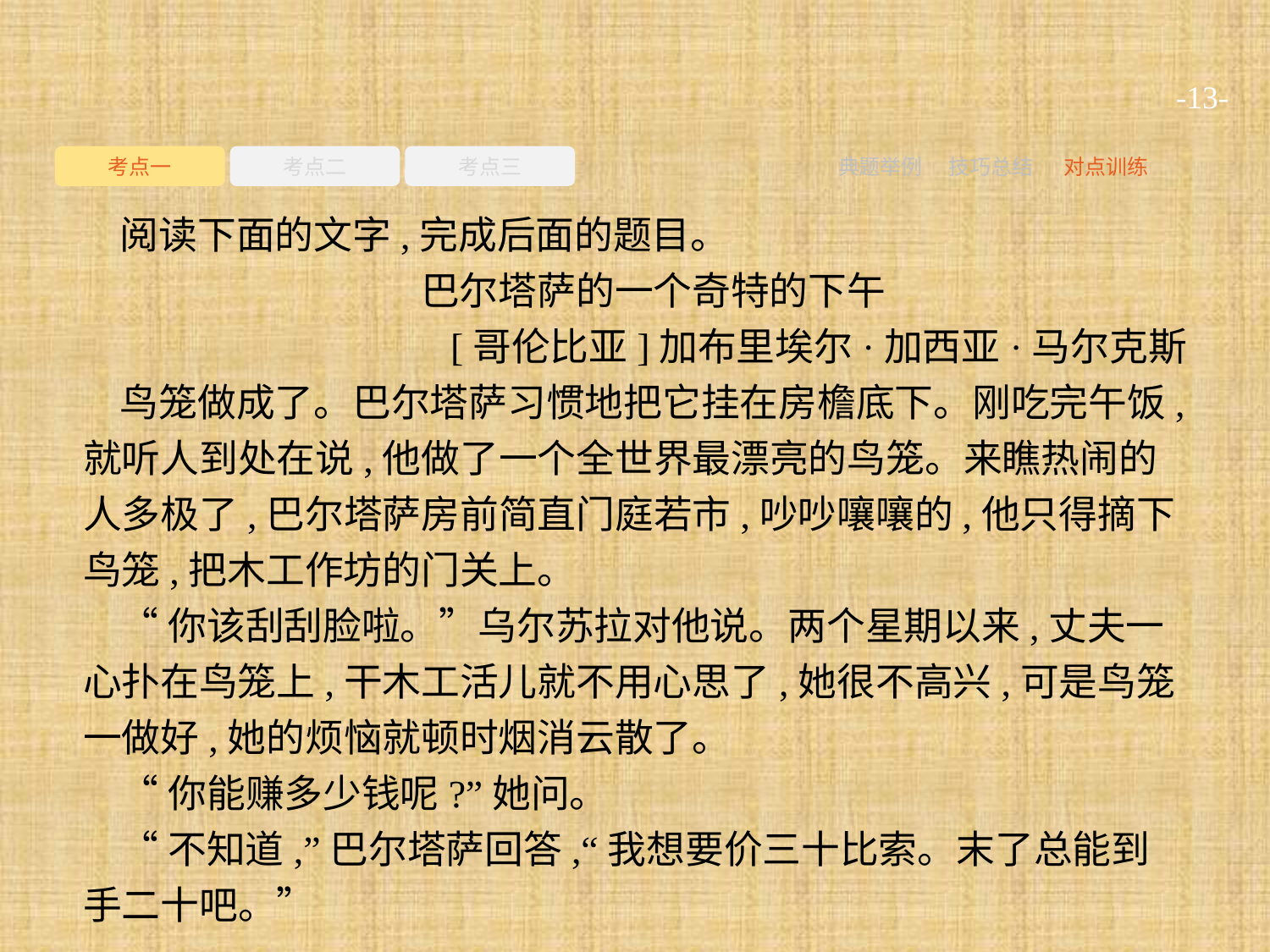

-13-
考点一
考点二
考点三
典题举例
技巧总结
对点训练
阅读下面的文字,完成后面的题目。
巴尔塔萨的一个奇特的下午
[哥伦比亚]加布里埃尔·加西亚·马尔克斯
鸟笼做成了。巴尔塔萨习惯地把它挂在房檐底下。刚吃完午饭,就听人到处在说,他做了一个全世界最漂亮的鸟笼。来瞧热闹的人多极了,巴尔塔萨房前简直门庭若市,吵吵嚷嚷的,他只得摘下鸟笼,把木工作坊的门关上。
“你该刮刮脸啦。”乌尔苏拉对他说。两个星期以来,丈夫一心扑在鸟笼上,干木工活儿就不用心思了,她很不高兴,可是鸟笼一做好,她的烦恼就顿时烟消云散了。
“你能赚多少钱呢?”她问。
“不知道,”巴尔塔萨回答,“我想要价三十比索。末了总能到手二十吧。”